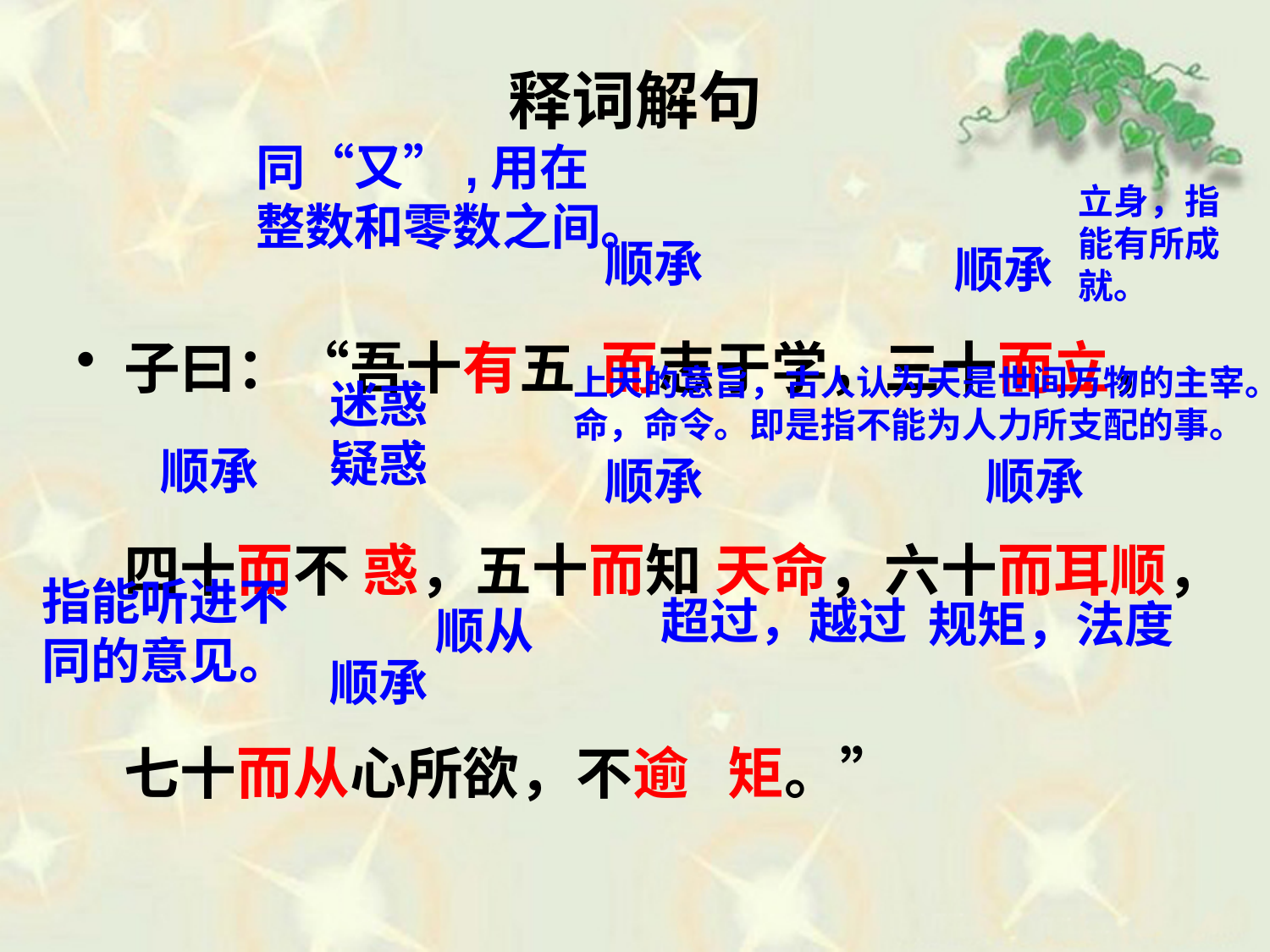

# 释词解句
同“又”,用在整数和零数之间。
立身，指能有所成就。
子曰：“吾十有五  而志于学，三十而立，四十而不 惑，五十而知 天命，六十而耳顺，七十而从心所欲，不逾   矩。”
顺承
顺承
上天的意旨，古人认为天是世间万物的主宰。命，命令。即是指不能为人力所支配的事。
迷惑疑惑
顺承
顺承
顺承
指能听进不同的意见。
超过，越过
规矩，法度
顺从
顺承